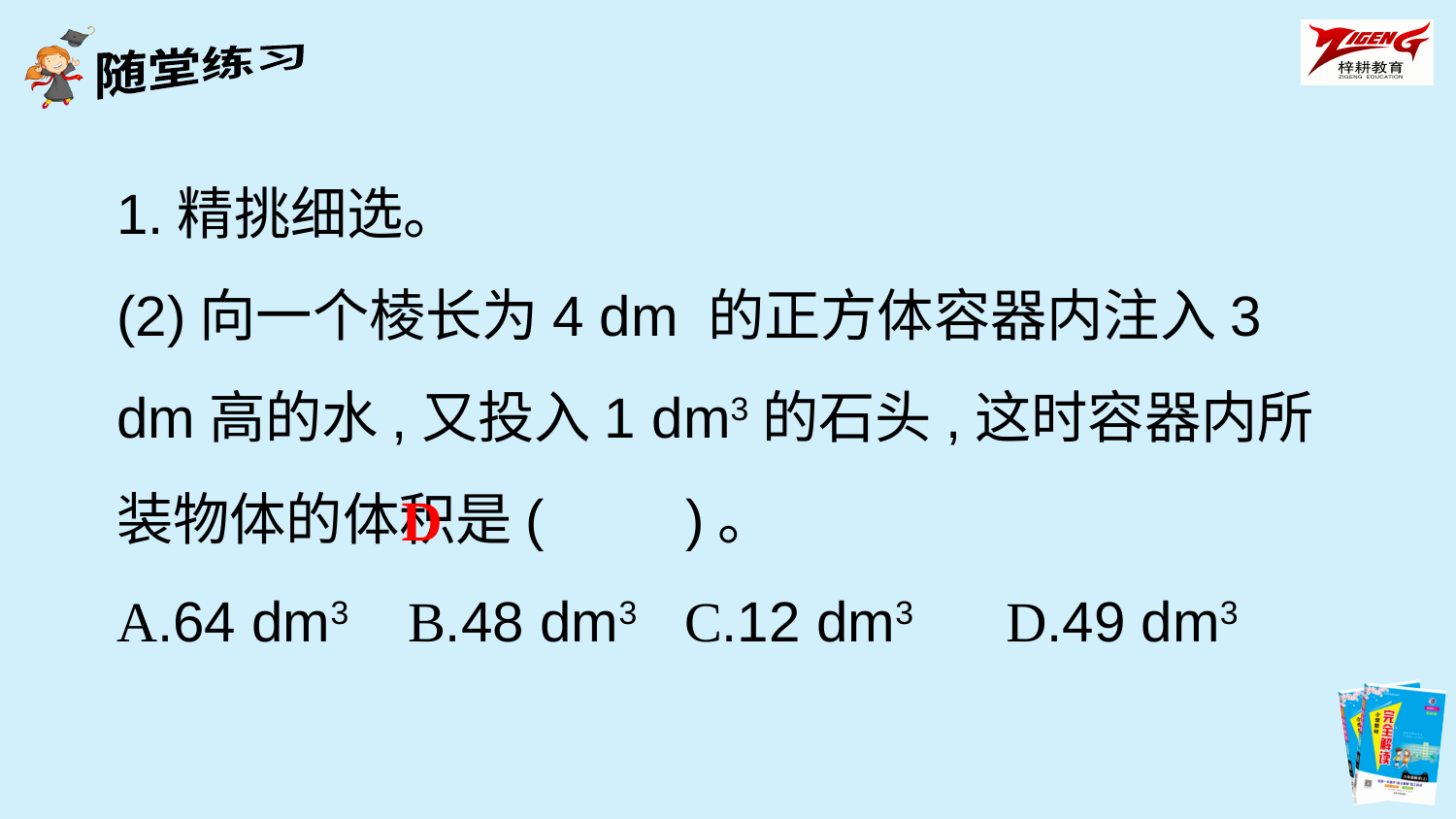

1.精挑细选。
(2)向一个棱长为4 dm 的正方体容器内注入3 dm高的水,又投入1 dm3的石头,这时容器内所装物体的体积是(　　)。
A.64 dm3	B.48 dm3   C.12 dm3	 D.49 dm3
D